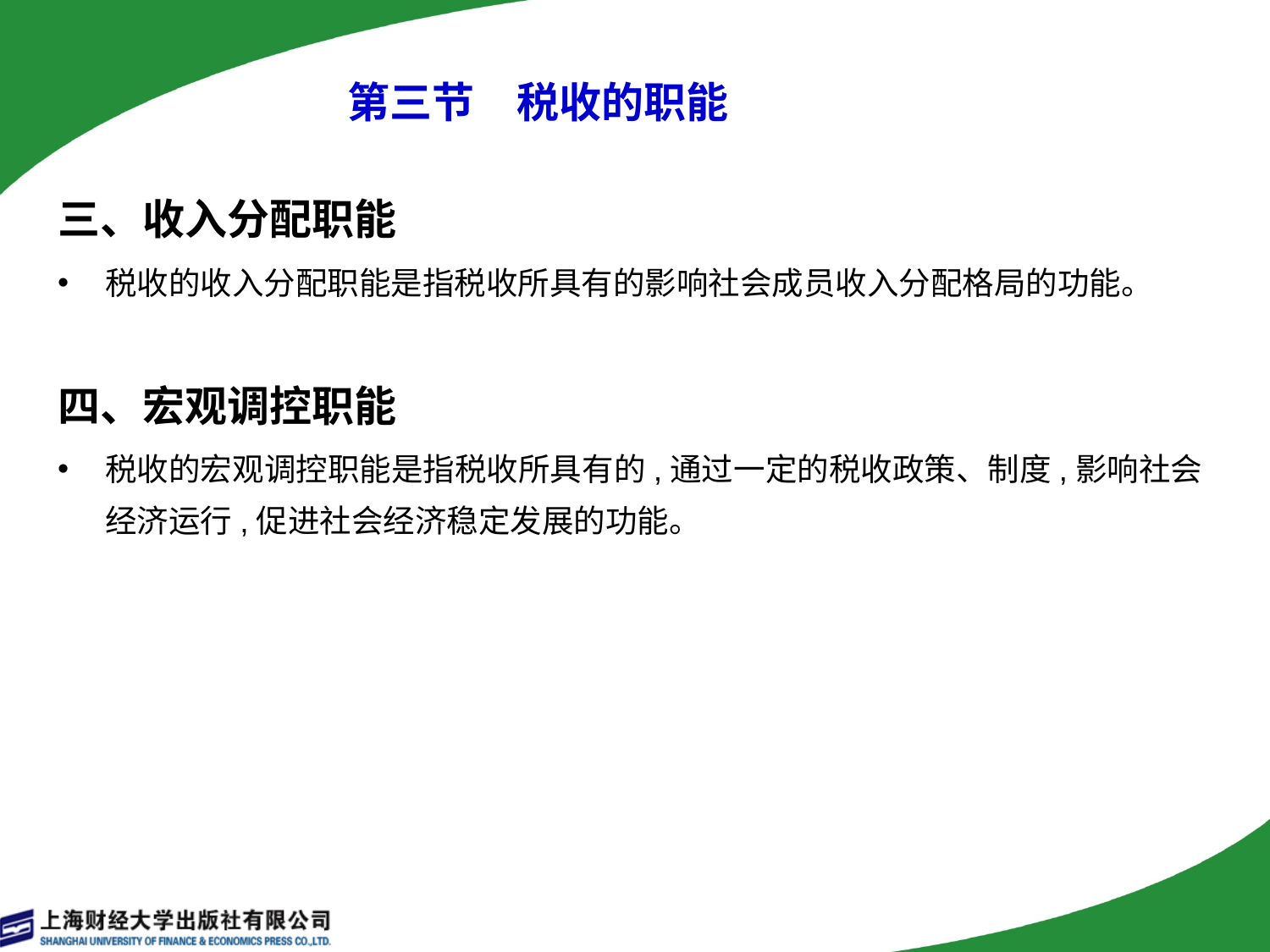

# 第三节　税收的职能
三、收入分配职能
税收的收入分配职能是指税收所具有的影响社会成员收入分配格局的功能。

四、宏观调控职能
税收的宏观调控职能是指税收所具有的,通过一定的税收政策、制度,影响社会经济运行,促进社会经济稳定发展的功能。